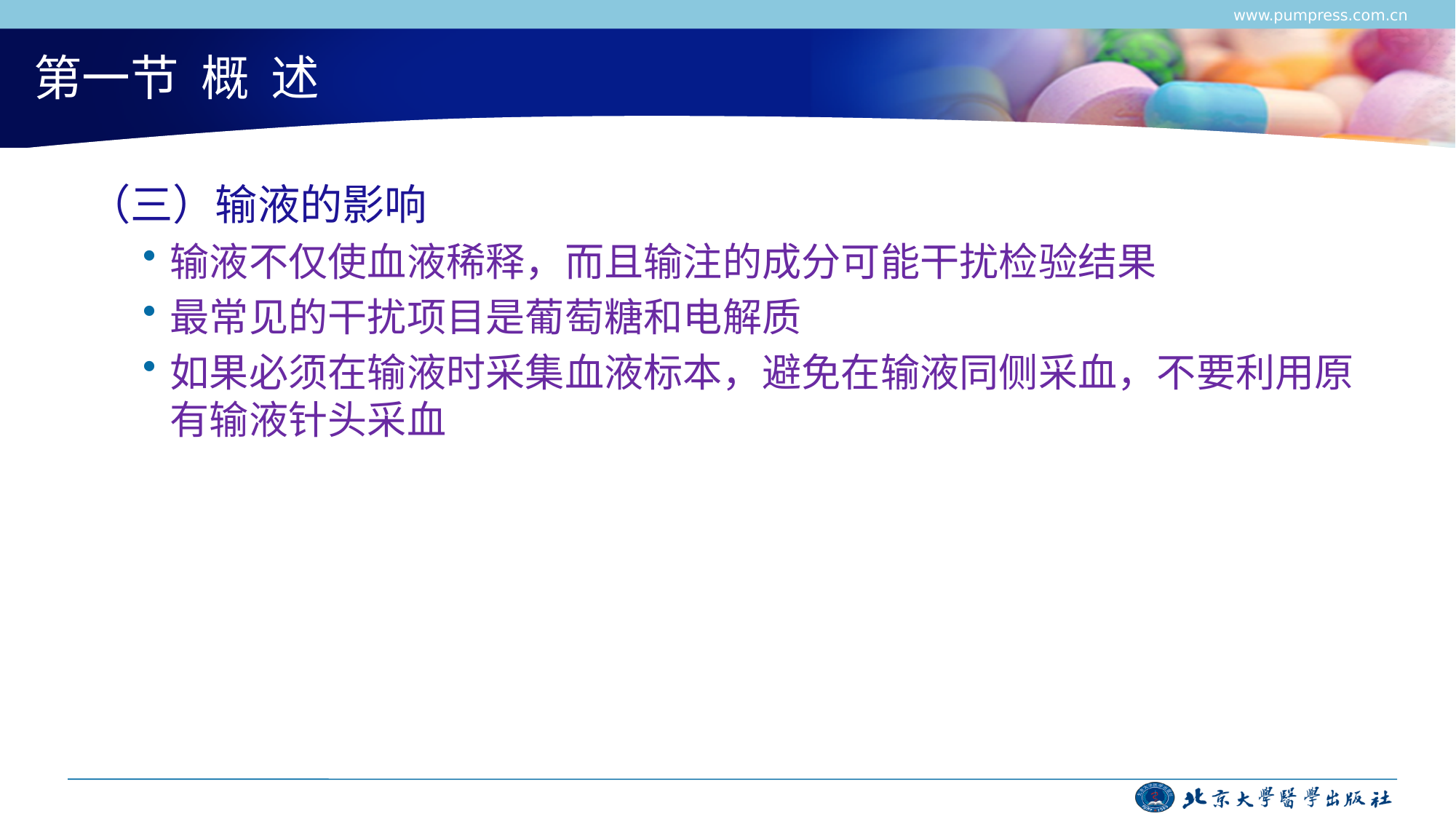

www.pumpress.com.cn
# 第一节  概  述
（三）输液的影响
输液不仅使血液稀释，而且输注的成分可能干扰检验结果
最常见的干扰项目是葡萄糖和电解质
如果必须在输液时采集血液标本，避免在输液同侧采血，不要利用原有输液针头采血